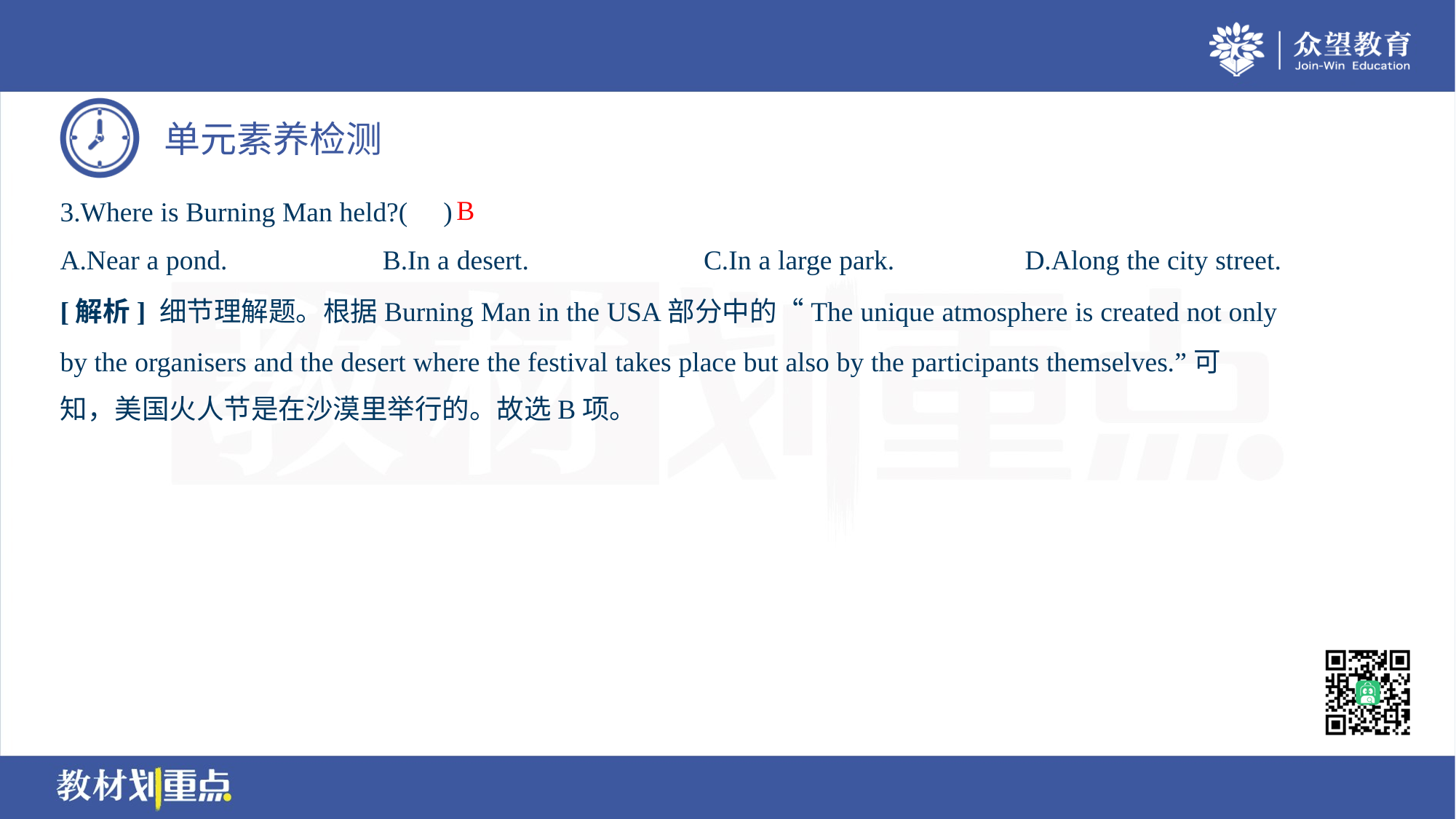

B
3.Where is Burning Man held?(     )
A.Near a pond.	B.In a desert.	C.In a large park.	D.Along the city street.
[解析] 细节理解题。根据Burning Man in the USA部分中的“The unique atmosphere is created not only
by the organisers and the desert where the festival takes place but also by the participants themselves.”可
知，美国火人节是在沙漠里举行的。故选B项。